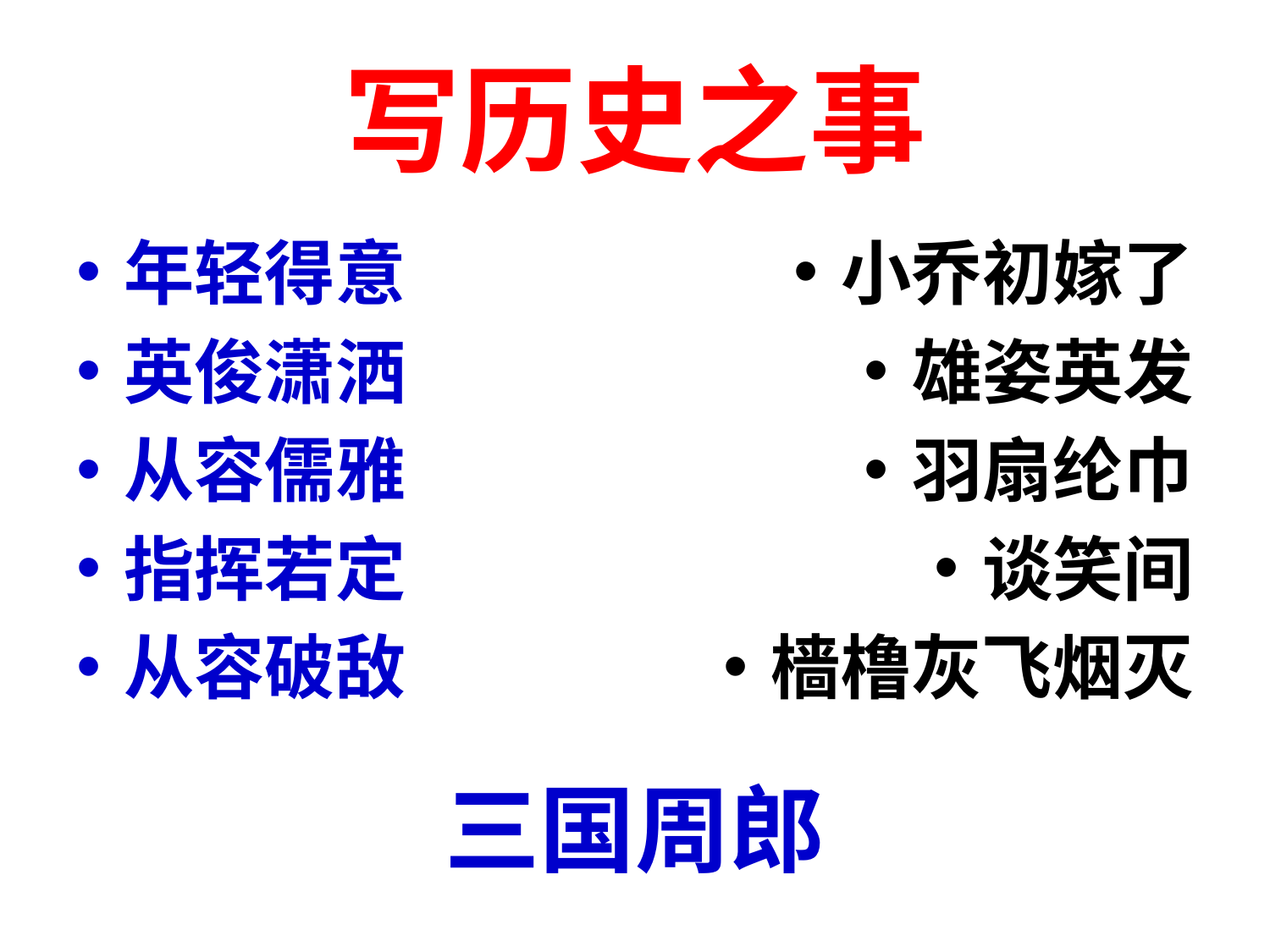

# 写历史之事
小乔初嫁了
雄姿英发
羽扇纶巾
谈笑间
樯橹灰飞烟灭
年轻得意
英俊潇洒
从容儒雅
指挥若定
从容破敌
三国周郎